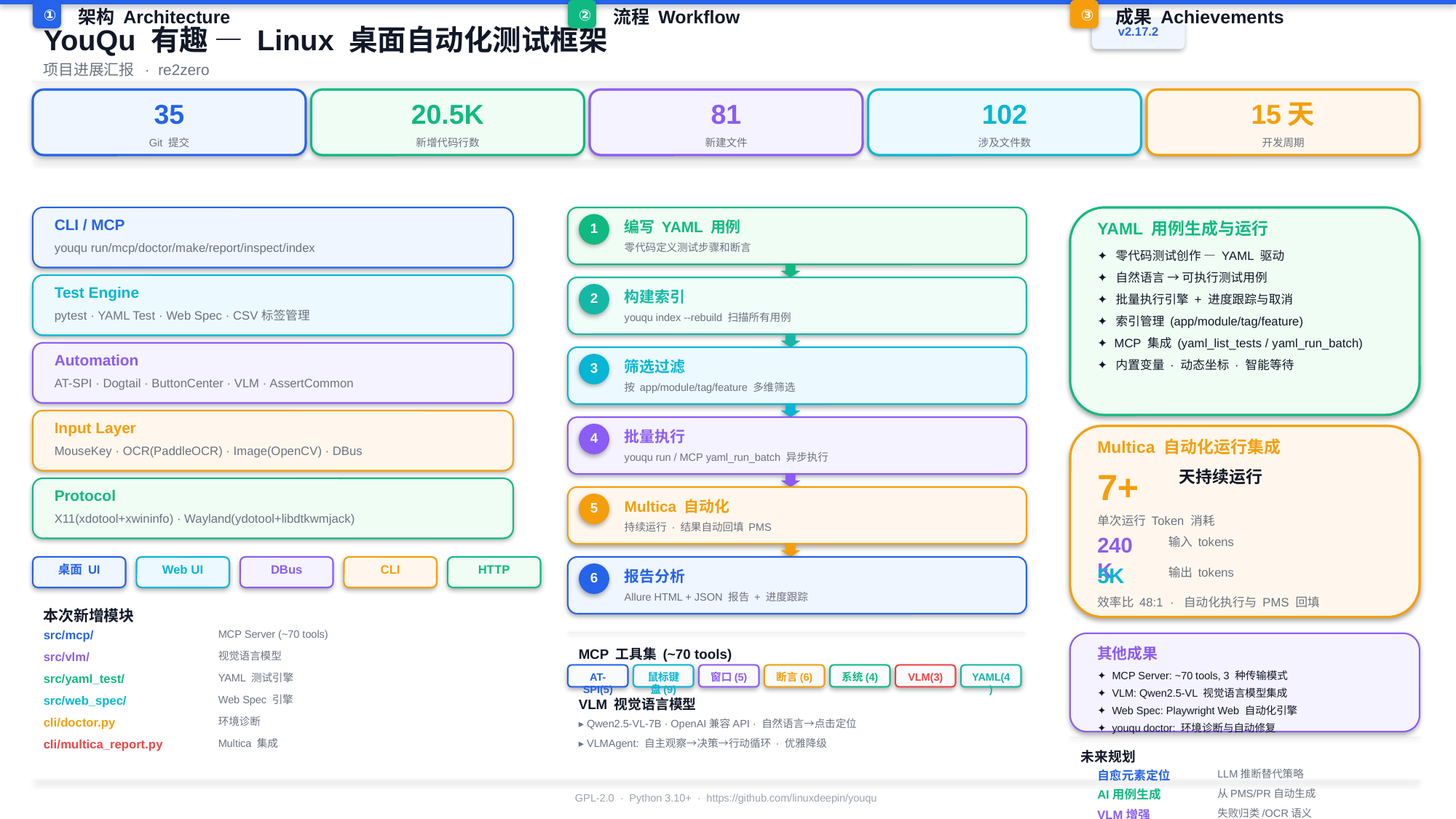

①
架构 Architecture

②
流程 Workflow

③
成果 Achievements
YouQu 有趣 — Linux 桌面自动化测试框架

v2.17.2
项目进展汇报  ·  re2zero

35
20.5K
81
102
15天
Git 提交
新增代码行数
新建文件
涉及文件数
开发周期

CLI / MCP
编写 YAML 用例
YAML 用例生成与运行

1
youqu run/mcp/doctor/make/report/inspect/index
零代码定义测试步骤和断言
✦  零代码测试创作 — YAML 驱动

✦  自然语言 → 可执行测试用例

Test Engine

构建索引

2
✦  批量执行引擎 + 进度跟踪与取消
pytest · YAML Test · Web Spec · CSV标签管理
youqu index --rebuild 扫描所有用例
✦  索引管理 (app/module/tag/feature)
✦  MCP 集成 (yaml_list_tests / yaml_run_batch)

Automation

筛选过滤
✦  内置变量 · 动态坐标 · 智能等待

3
AT-SPI · Dogtail · ButtonCenter · VLM · AssertCommon
按 app/module/tag/feature 多维筛选

Input Layer

批量执行

4

Multica 自动化运行集成
MouseKey · OCR(PaddleOCR) · Image(OpenCV) · DBus
youqu run / MCP yaml_run_batch 异步执行
7+
天持续运行

Protocol

Multica 自动化

5
X11(xdotool+xwininfo) · Wayland(ydotool+libdtkwmjack)
单次运行 Token 消耗
持续运行 · 结果自动回填 PMS
240K
输入 tokens

桌面 UI

Web UI

DBus

CLI

HTTP

5K
输出 tokens
报告分析

6
Allure HTML + JSON 报告 + 进度跟踪
效率比 48:1  ·  自动化执行与 PMS 回填
本次新增模块
src/mcp/
MCP Server (~70 tools)

其他成果
MCP 工具集 (~70 tools)
src/vlm/
视觉语言模型
✦  MCP Server: ~70 tools, 3 种传输模式

AT-SPI(5)

鼠标键盘(9)

窗口(5)

断言(6)

系统(4)

VLM(3)

YAML(4)
src/yaml_test/
YAML 测试引擎
✦  VLM: Qwen2.5-VL 视觉语言模型集成
src/web_spec/
Web Spec 引擎
VLM 视觉语言模型
✦  Web Spec: Playwright Web 自动化引擎
cli/doctor.py
环境诊断
▸ Qwen2.5-VL-7B · OpenAI兼容API · 自然语言→点击定位
✦  youqu doctor: 环境诊断与自动修复
▸ VLMAgent: 自主观察→决策→行动循环 · 优雅降级
cli/multica_report.py
Multica 集成

未来规划
自愈元素定位
LLM推断替代策略

AI用例生成
从PMS/PR自动生成
GPL-2.0  ·  Python 3.10+  ·  https://github.com/linuxdeepin/youqu
VLM增强
失败归类/OCR语义